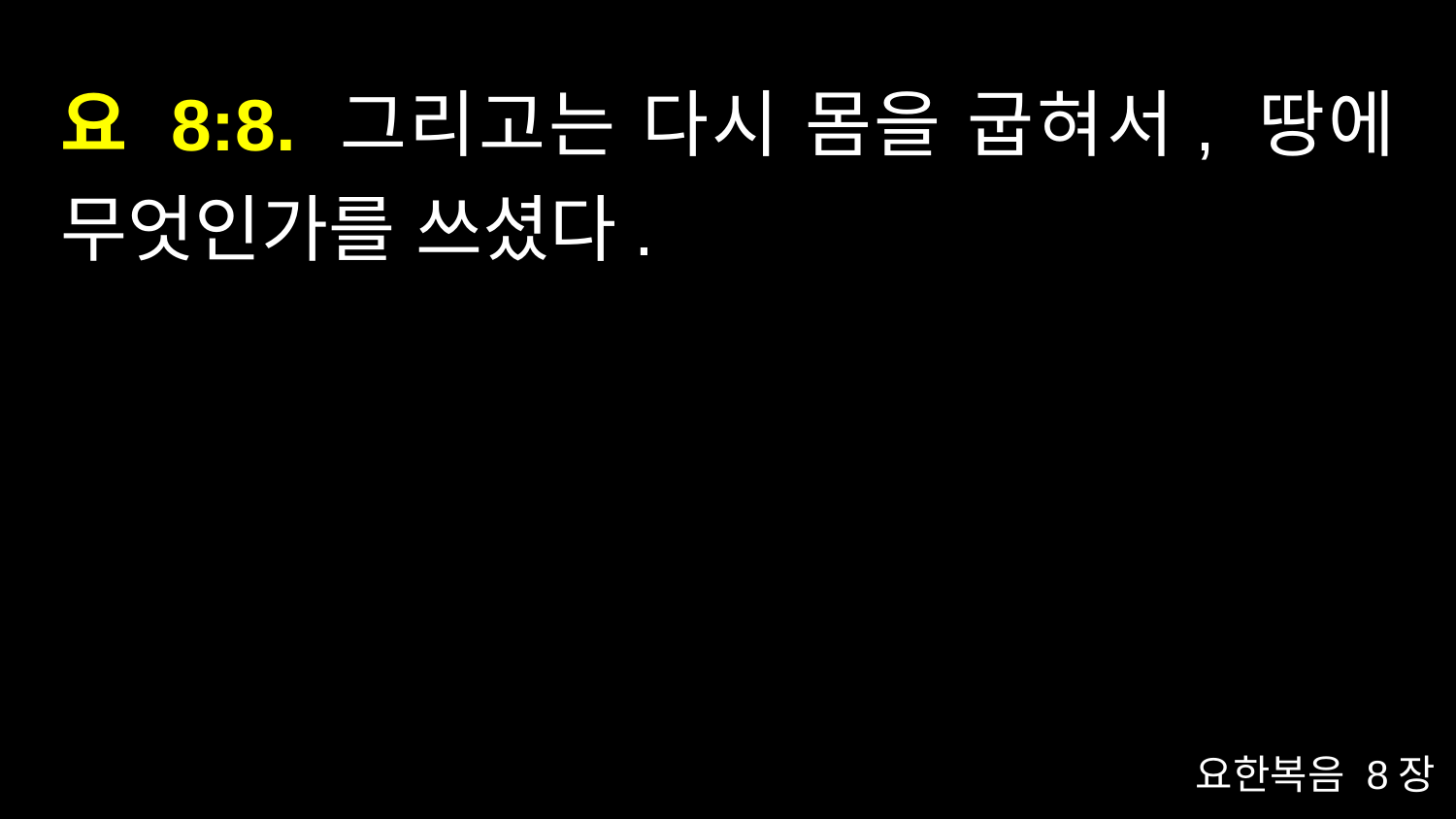

# 요 8:8. 그리고는 다시 몸을 굽혀서, 땅에 무엇인가를 쓰셨다.
요한복음 8장